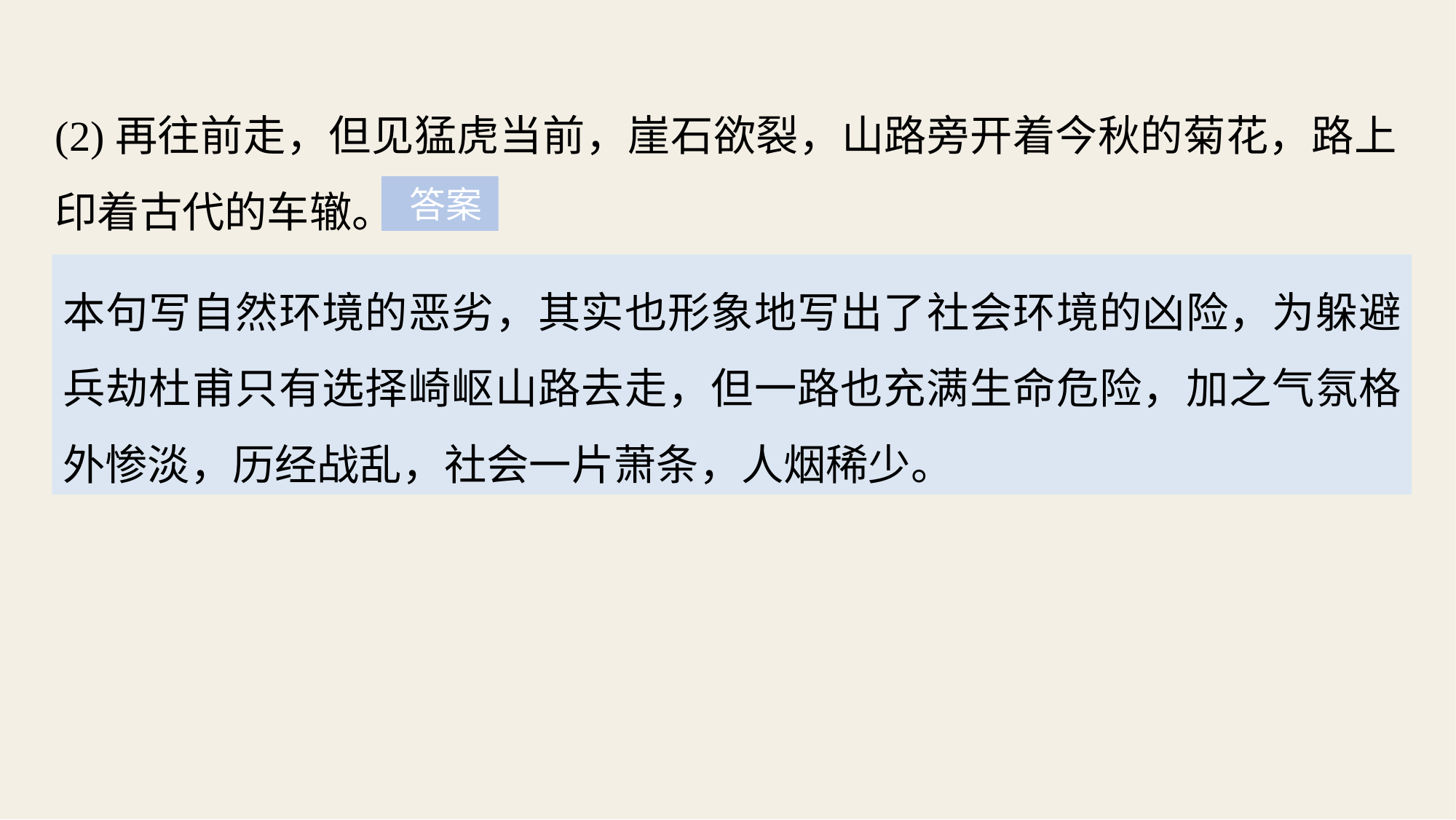

(2)再往前走，但见猛虎当前，崖石欲裂，山路旁开着今秋的菊花，路上印着古代的车辙。
 答案
本句写自然环境的恶劣，其实也形象地写出了社会环境的凶险，为躲避兵劫杜甫只有选择崎岖山路去走，但一路也充满生命危险，加之气氛格外惨淡，历经战乱，社会一片萧条，人烟稀少。